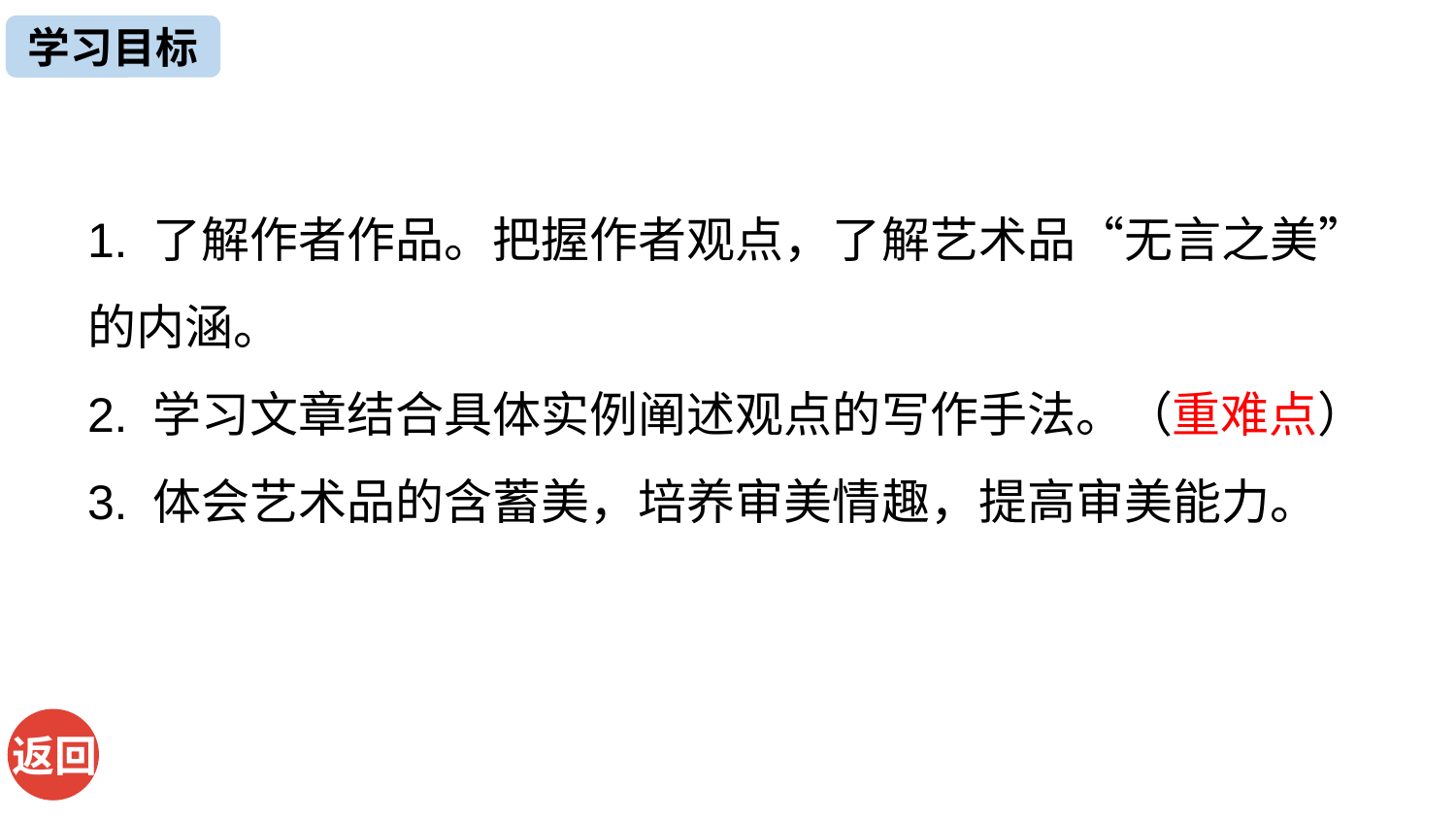

学习目标
https://www.ypppt.com/
1. 了解作者作品。把握作者观点，了解艺术品“无言之美”的内涵。
2. 学习文章结合具体实例阐述观点的写作手法。（重难点）
3. 体会艺术品的含蓄美，培养审美情趣，提高审美能力。

返回